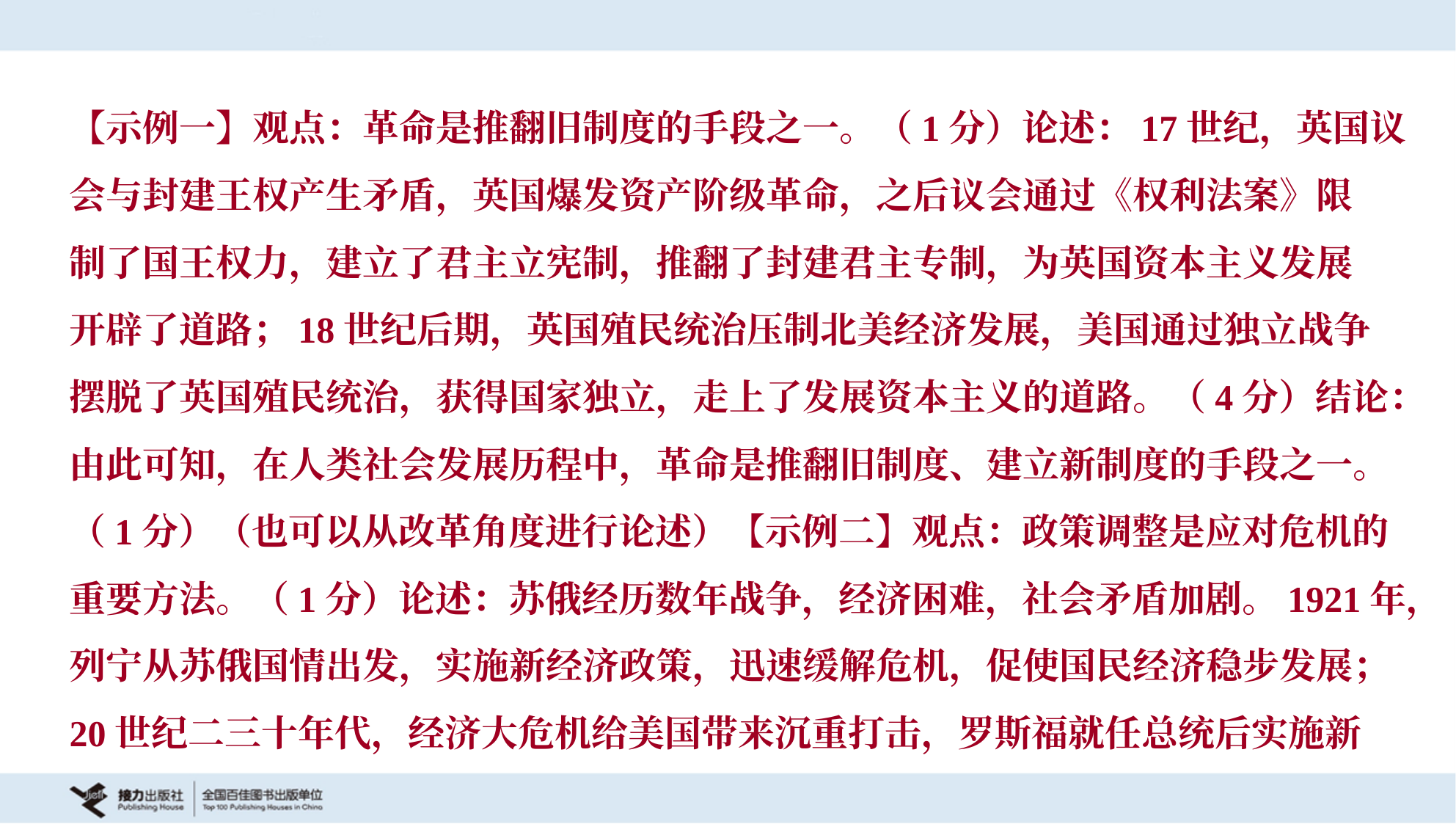

【示例一】观点：革命是推翻旧制度的手段之一。（1分）论述：17世纪，英国议
会与封建王权产生矛盾，英国爆发资产阶级革命，之后议会通过《权利法案》限
制了国王权力，建立了君主立宪制，推翻了封建君主专制，为英国资本主义发展
开辟了道路；18世纪后期，英国殖民统治压制北美经济发展，美国通过独立战争
摆脱了英国殖民统治，获得国家独立，走上了发展资本主义的道路。（4分）结论：
由此可知，在人类社会发展历程中，革命是推翻旧制度、建立新制度的手段之一。
（1分）（也可以从改革角度进行论述）【示例二】观点：政策调整是应对危机的
重要方法。（1分）论述：苏俄经历数年战争，经济困难，社会矛盾加剧。1921年，
列宁从苏俄国情出发，实施新经济政策，迅速缓解危机，促使国民经济稳步发展；
20世纪二三十年代，经济大危机给美国带来沉重打击，罗斯福就任总统后实施新